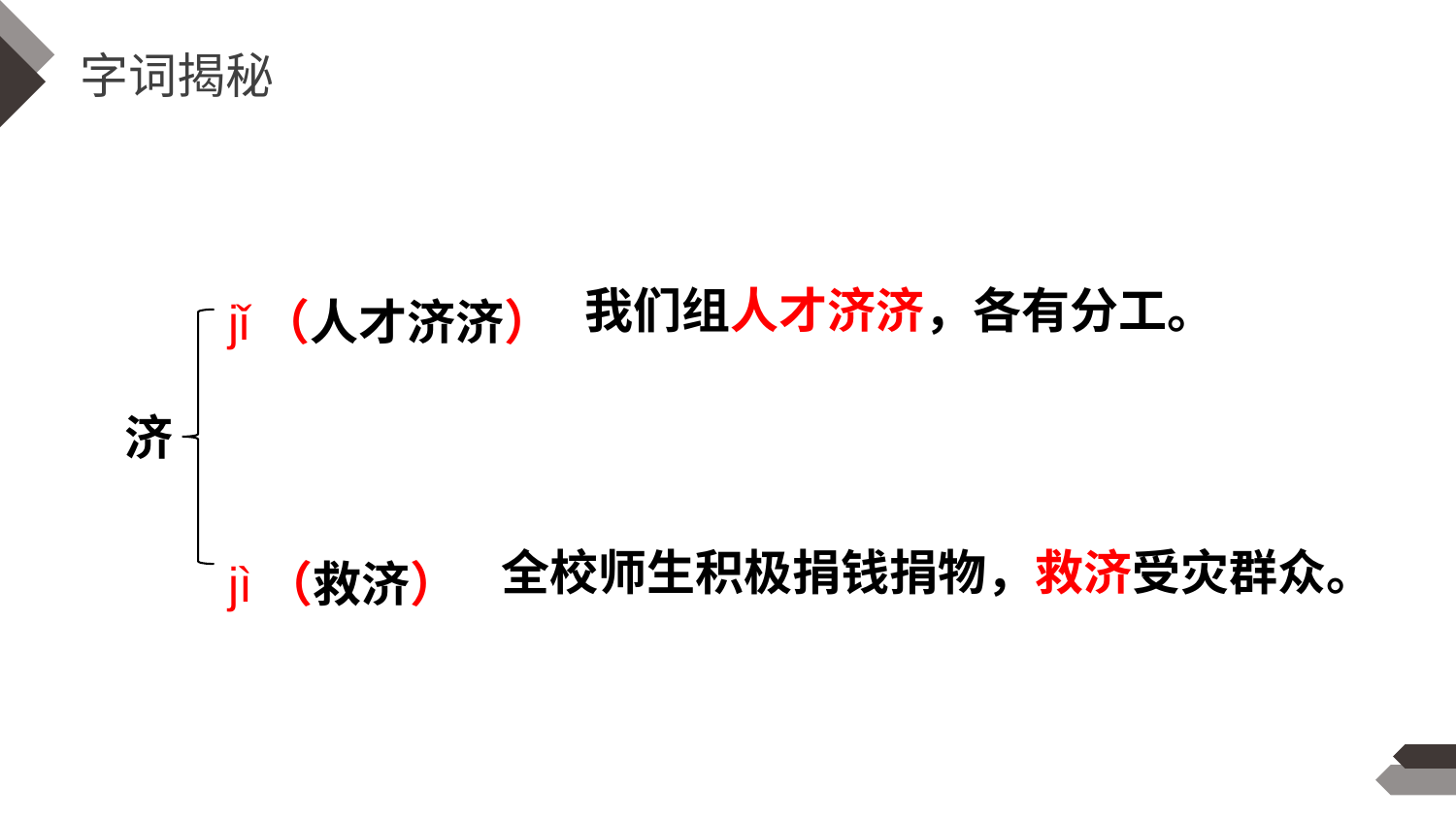

字词揭秘
jǐ（人才济济）

jì（救济）

我们组人才济济，各有分工。
济
全校师生积极捐钱捐物，救济受灾群众。